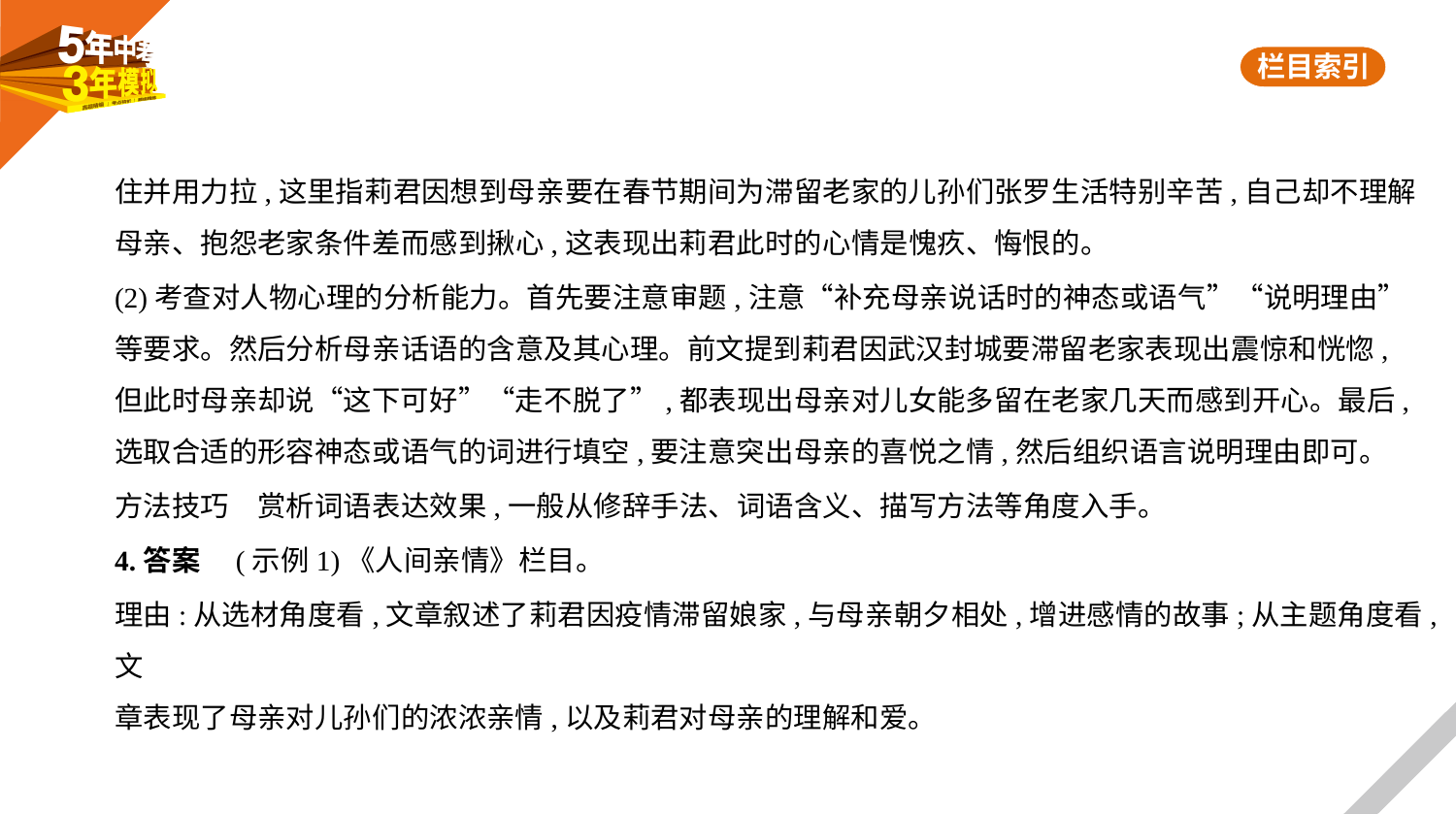

住并用力拉,这里指莉君因想到母亲要在春节期间为滞留老家的儿孙们张罗生活特别辛苦,自己却不理解
母亲、抱怨老家条件差而感到揪心,这表现出莉君此时的心情是愧疚、悔恨的。
(2)考查对人物心理的分析能力。首先要注意审题,注意“补充母亲说话时的神态或语气”“说明理由”
等要求。然后分析母亲话语的含意及其心理。前文提到莉君因武汉封城要滞留老家表现出震惊和恍惚,
但此时母亲却说“这下可好”“走不脱了”,都表现出母亲对儿女能多留在老家几天而感到开心。最后,
选取合适的形容神态或语气的词进行填空,要注意突出母亲的喜悦之情,然后组织语言说明理由即可。
方法技巧　赏析词语表达效果,一般从修辞手法、词语含义、描写方法等角度入手。
4.答案　(示例1)《人间亲情》栏目。
理由:从选材角度看,文章叙述了莉君因疫情滞留娘家,与母亲朝夕相处,增进感情的故事;从主题角度看,文
章表现了母亲对儿孙们的浓浓亲情,以及莉君对母亲的理解和爱。